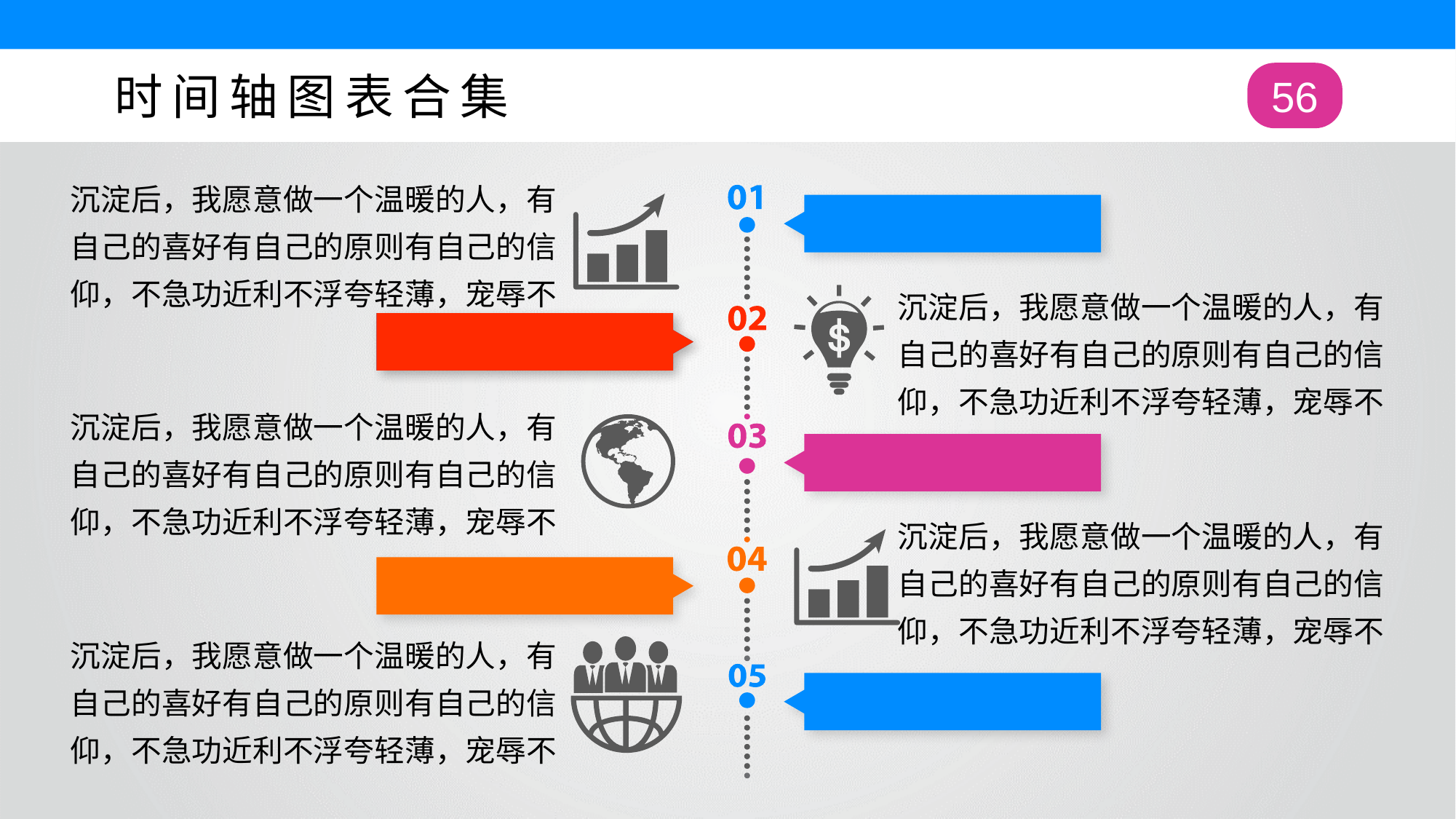

时间轴图表合集
56
沉淀后，我愿意做一个温暖的人，有自己的喜好有自己的原则有自己的信仰，不急功近利不浮夸轻薄，宠辱不

沉淀后，我愿意做一个温暖的人，有自己的喜好有自己的原则有自己的信仰，不急功近利不浮夸轻薄，宠辱不

沉淀后，我愿意做一个温暖的人，有自己的喜好有自己的原则有自己的信仰，不急功近利不浮夸轻薄，宠辱不

沉淀后，我愿意做一个温暖的人，有自己的喜好有自己的原则有自己的信仰，不急功近利不浮夸轻薄，宠辱不

沉淀后，我愿意做一个温暖的人，有自己的喜好有自己的原则有自己的信仰，不急功近利不浮夸轻薄，宠辱不